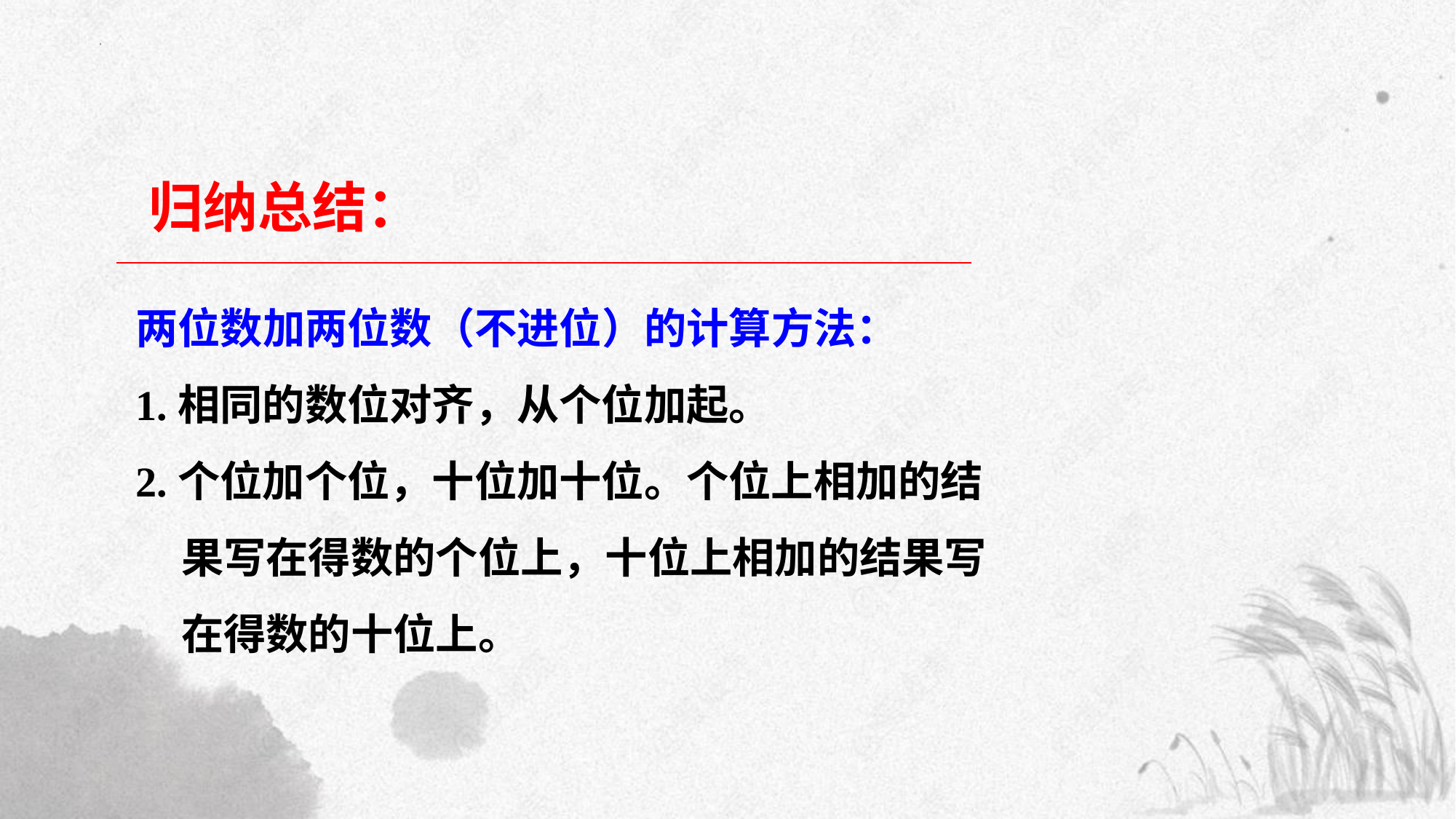

归纳总结：
两位数加两位数（不进位）的计算方法：
1.相同的数位对齐，从个位加起。
2.个位加个位，十位加十位。个位上相加的结
   果写在得数的个位上，十位上相加的结果写
   在得数的十位上。